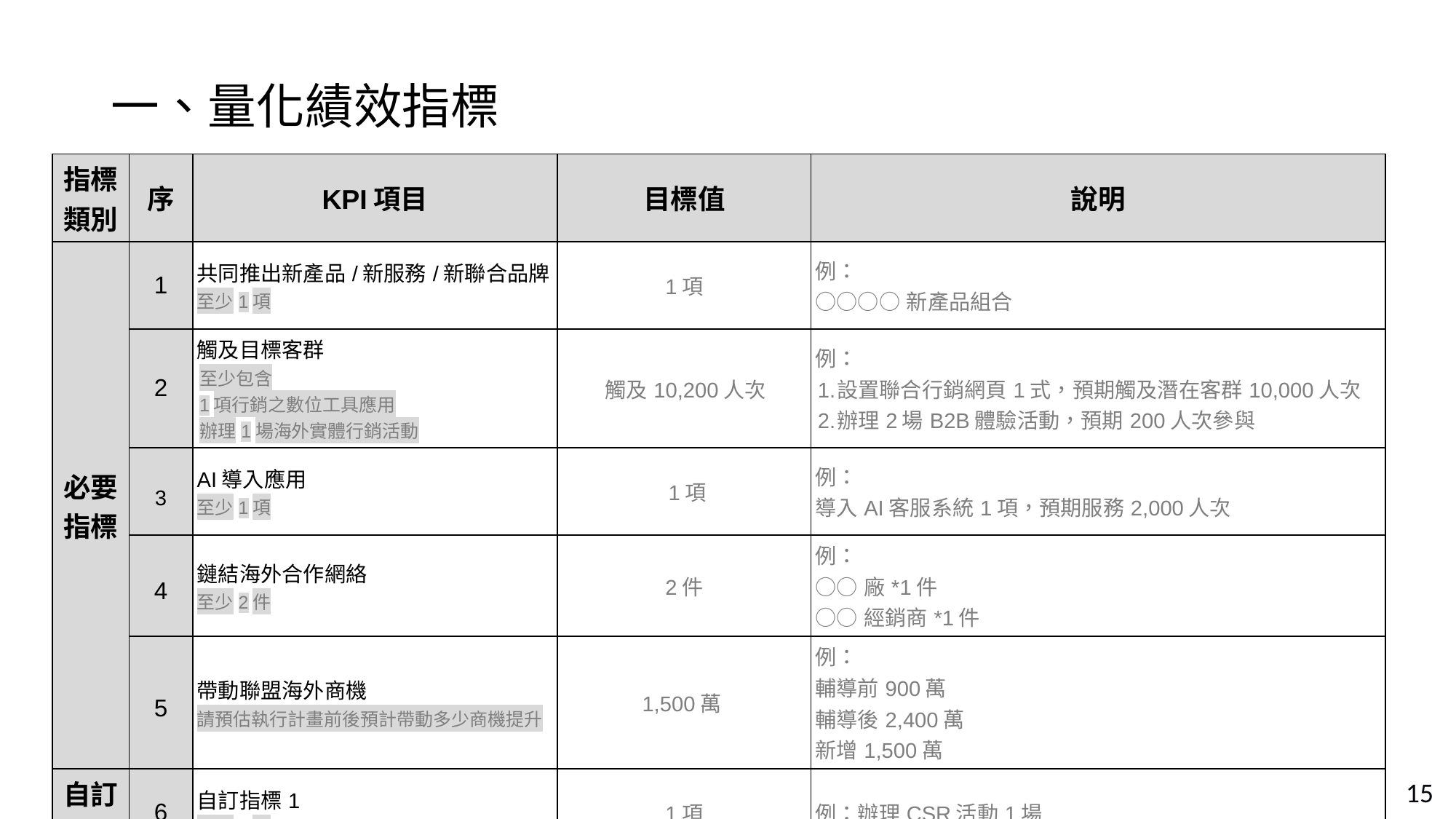

# 一、量化績效指標
| 指標 類別 | 序 | KPI項目 | 目標值 | 說明 |
| --- | --- | --- | --- | --- |
| 必要 指標 | 1 | 共同推出新產品/新服務/新聯合品牌 至少1項 | 1項 | 例： ○○○○新產品組合 |
|  | 2 | 觸及目標客群 至少包含 1項行銷之數位工具應用 辦理1場海外實體行銷活動 | 觸及10,200人次 | 例： 設置聯合行銷網頁1式，預期觸及潛在客群10,000人次 辦理2場B2B體驗活動，預期200人次參與 |
|  | 3 | AI導入應用 至少1項 | 1項 | 例： 導入AI客服系統1項，預期服務2,000人次 |
|  | 4 | 鏈結海外合作網絡 至少2件 | 2件 | 例： ○○廠\*1件 ○○經銷商\*1件 |
|  | 5 | 帶動聯盟海外商機 請預估執行計畫前後預計帶動多少商機提升 | 1,500萬 | 例： 輔導前900萬 輔導後2,400萬 新增1,500萬 |
| 自訂 指標 | 6 | 自訂指標1 至少1項 | 1項 | 例：辦理CSR活動1場 |
15